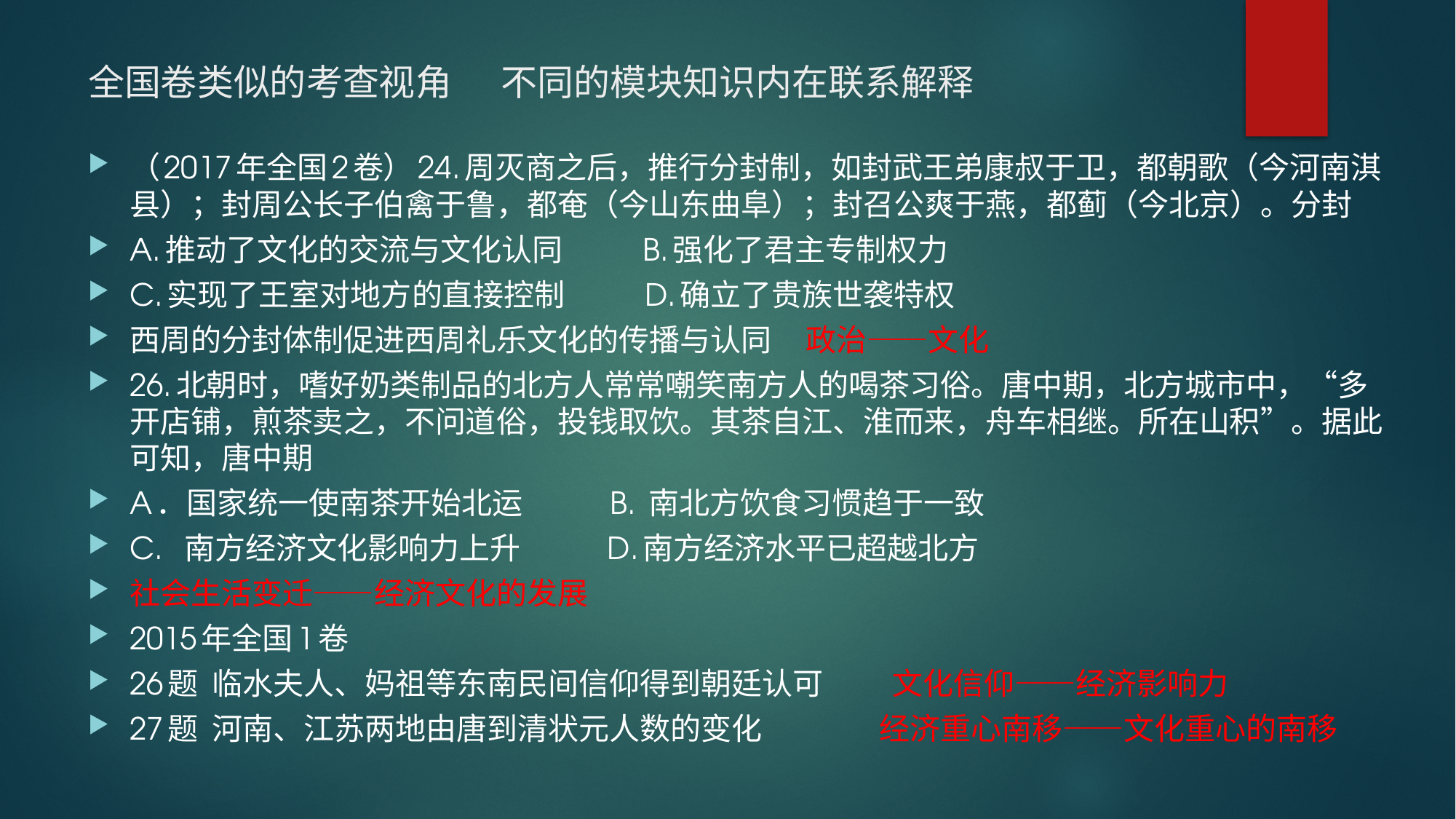

# 全国卷类似的考查视角      不同的模块知识内在联系解释
（2017年全国2卷）24.周灭商之后，推行分封制，如封武王弟康叔于卫，都朝歌（今河南淇县）；封周公长子伯禽于鲁，都奄（今山东曲阜）；封召公爽于燕，都蓟（今北京）。分封
A.推动了文化的交流与文化认同           B.强化了君主专制权力
C.实现了王室对地方的直接控制           D.确立了贵族世袭特权
西周的分封体制促进西周礼乐文化的传播与认同     政治——文化
26.北朝时，嗜好奶类制品的北方人常常嘲笑南方人的喝茶习俗。唐中期，北方城市中，“多开店铺，煎茶卖之，不问道俗，投钱取饮。其茶自江、淮而来，舟车相继。所在山积”。据此可知，唐中期
A．国家统一使南茶开始北运            B. 南北方饮食习惯趋于一致
C.  南方经济文化影响力上升            D.南方经济水平已超越北方
社会生活变迁——经济文化的发展
2015年全国1卷
26题  临水夫人、妈祖等东南民间信仰得到朝廷认可          文化信仰——经济影响力
27题  河南、江苏两地由唐到清状元人数的变化                 经济重心南移——文化重心的南移